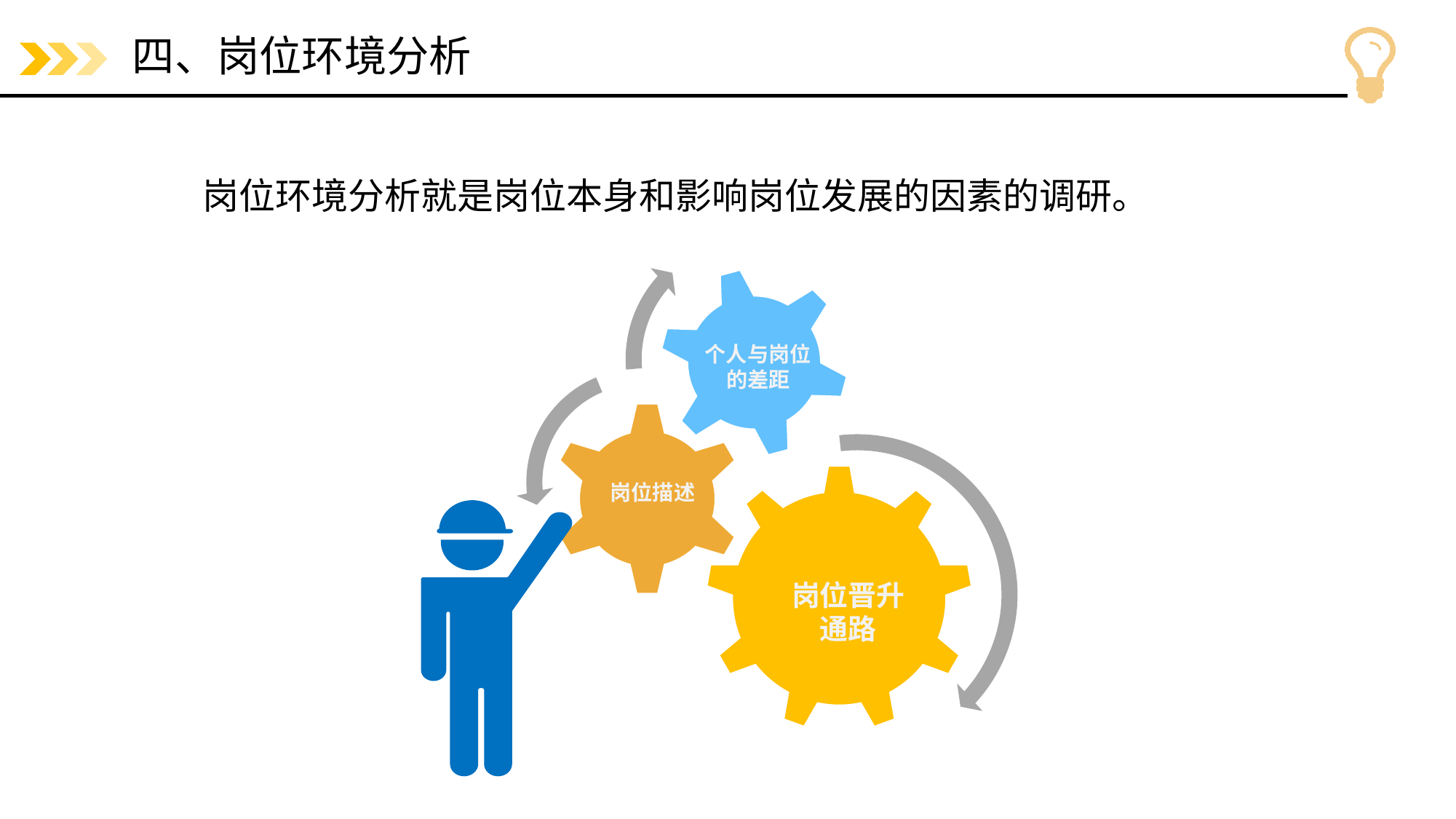

# 四、岗位环境分析
岗位环境分析就是岗位本身和影响岗位发展的因素的调研。

个人与岗位
的差距

岗位描述

岗位晋升
通路